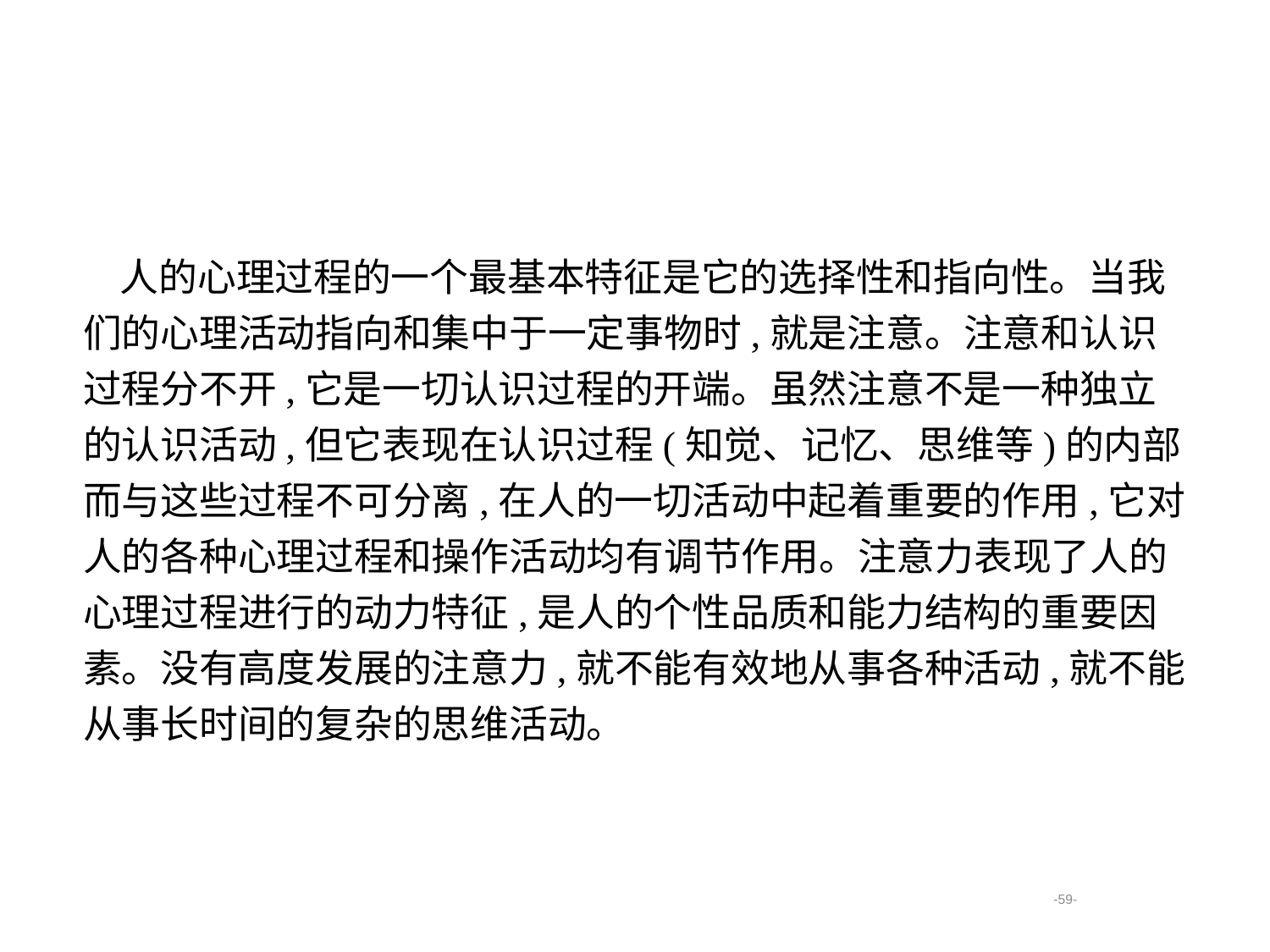

人的心理过程的一个最基本特征是它的选择性和指向性。当我们的心理活动指向和集中于一定事物时,就是注意。注意和认识过程分不开,它是一切认识过程的开端。虽然注意不是一种独立的认识活动,但它表现在认识过程(知觉、记忆、思维等)的内部而与这些过程不可分离,在人的一切活动中起着重要的作用,它对人的各种心理过程和操作活动均有调节作用。注意力表现了人的心理过程进行的动力特征,是人的个性品质和能力结构的重要因素。没有高度发展的注意力,就不能有效地从事各种活动,就不能从事长时间的复杂的思维活动。
-59-